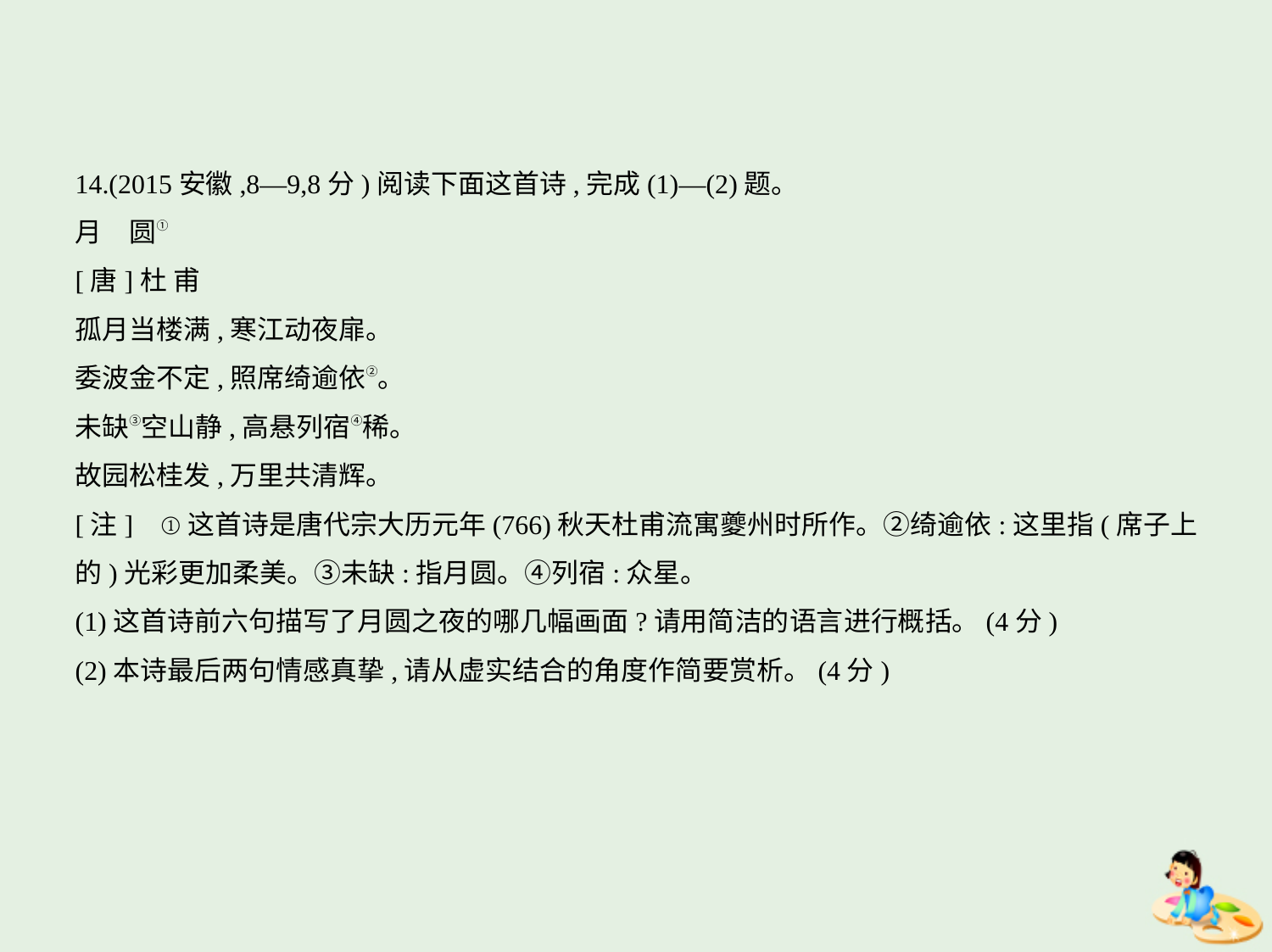

14.(2015安徽,8—9,8分)阅读下面这首诗,完成(1)—(2)题。
月　圆①
[唐]杜 甫
孤月当楼满,寒江动夜扉。
委波金不定,照席绮逾依②。
未缺③空山静,高悬列宿④稀。
故园松桂发,万里共清辉。
[注]    ①这首诗是唐代宗大历元年(766)秋天杜甫流寓夔州时所作。②绮逾依:这里指(席子上
的)光彩更加柔美。③未缺:指月圆。④列宿:众星。
(1)这首诗前六句描写了月圆之夜的哪几幅画面?请用简洁的语言进行概括。(4分)
(2)本诗最后两句情感真挚,请从虚实结合的角度作简要赏析。(4分)